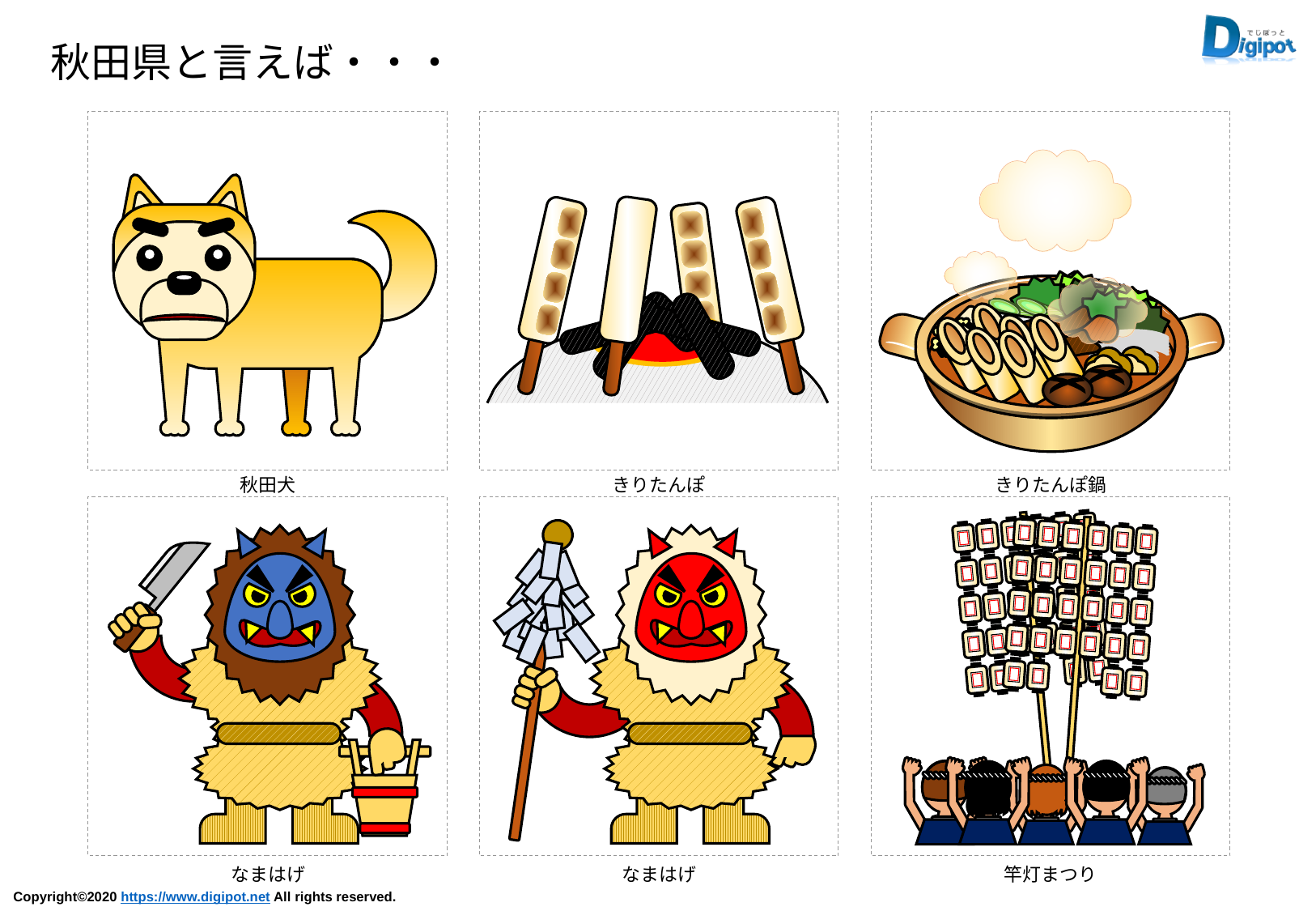

秋田県と言えば・・・

秋田犬
きりたんぽ
きりたんぽ鍋

なまはげ
なまはげ
竿灯まつり